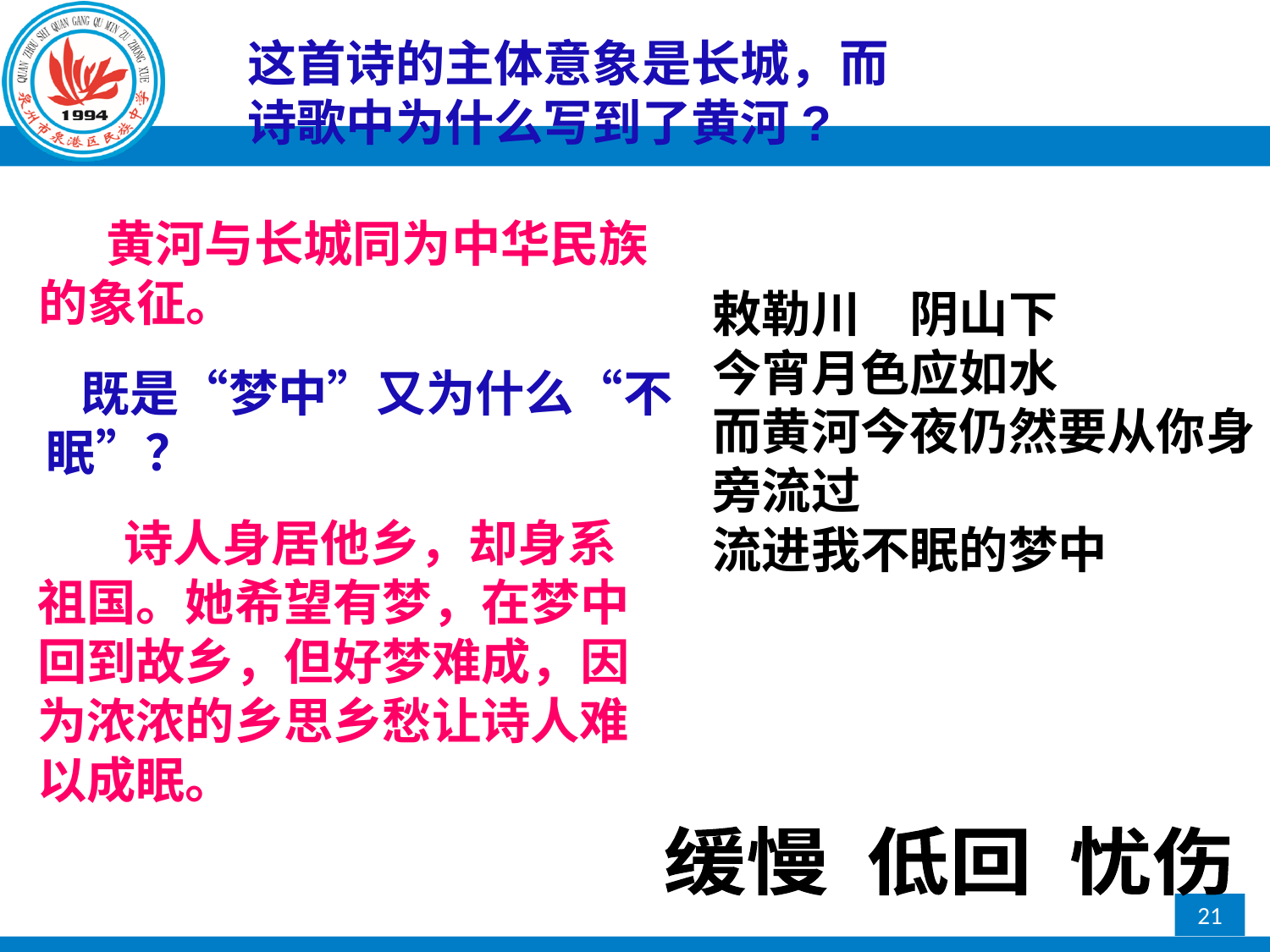

这首诗的主体意象是长城，而诗歌中为什么写到了黄河?
     黄河与长城同为中华民族
的象征。
敕勒川　阴山下
今宵月色应如水
而黄河今夜仍然要从你身旁流过
流进我不眠的梦中
  既是“梦中”又为什么“不
眠”？
        诗人身居他乡，却身系祖国。她希望有梦，在梦中回到故乡，但好梦难成，因为浓浓的乡思乡愁让诗人难以成眠。
缓慢  低回  忧伤